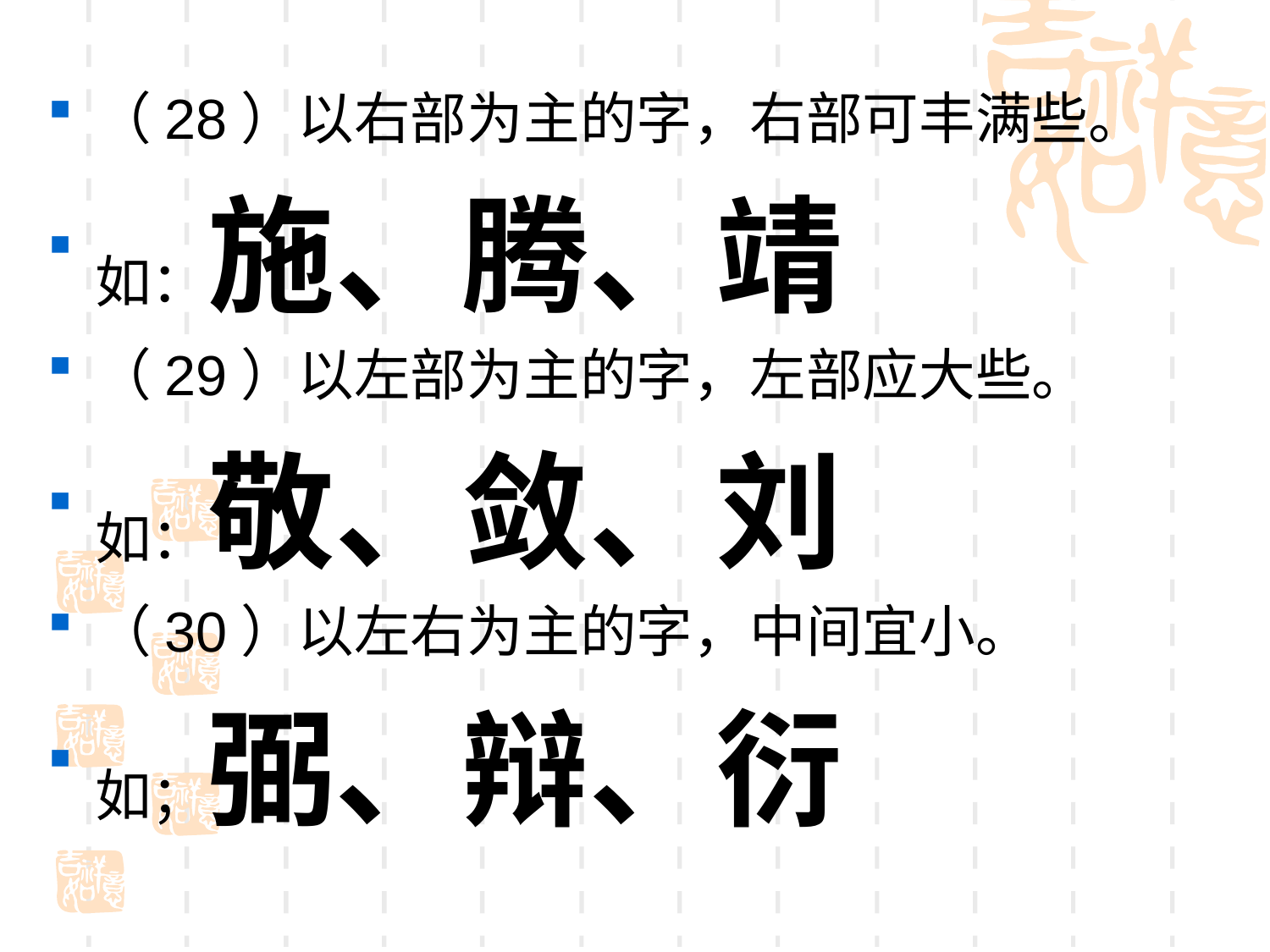

（28）以右部为主的字，右部可丰满些。
如：施、腾、靖
（29）以左部为主的字，左部应大些。
如：敬、敛、刘
（30）以左右为主的字，中间宜小。
如；弼、辩、衍